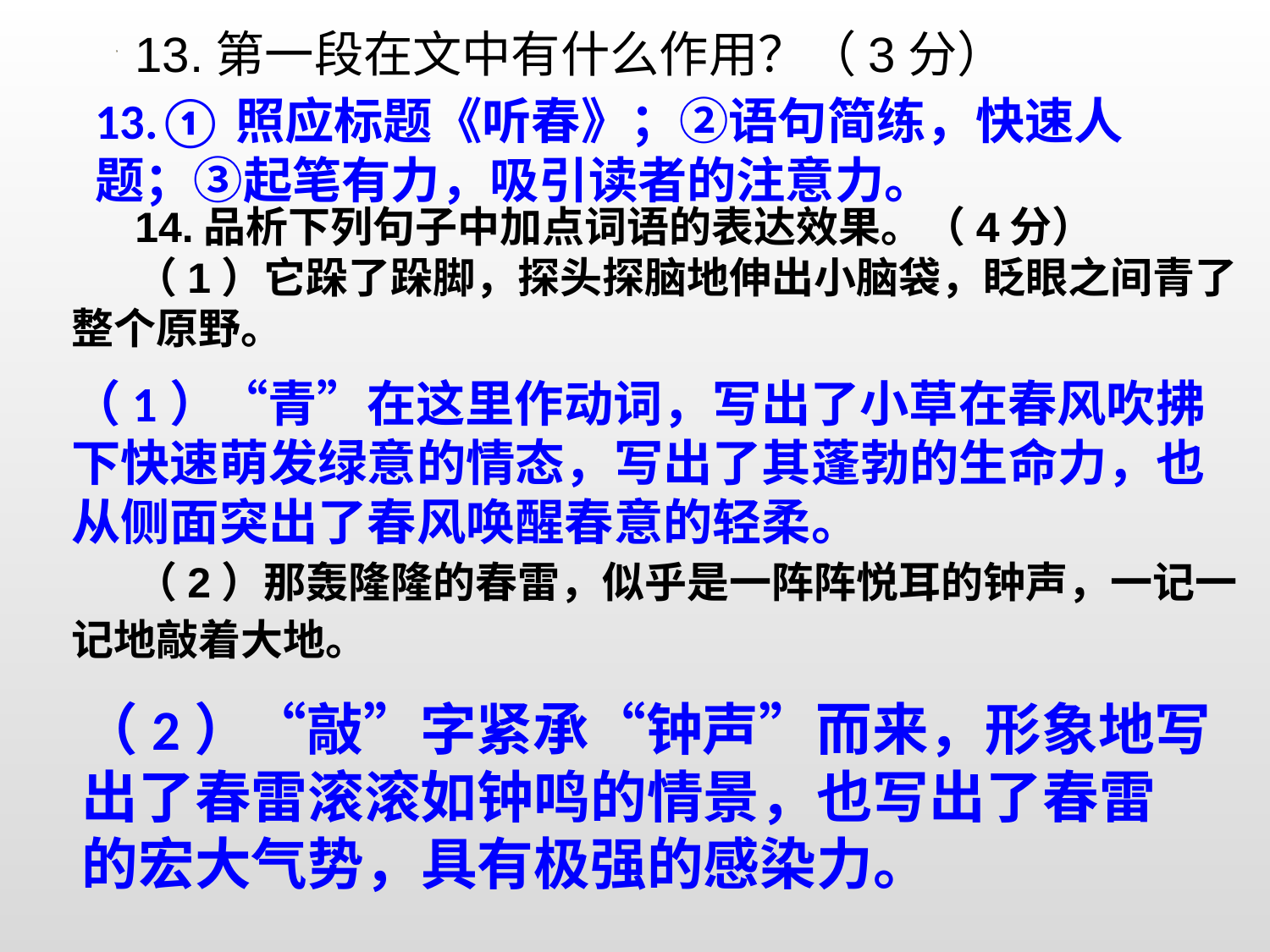

13.第一段在文中有什么作用？（3分）

14.品析下列句子中加点词语的表达效果。（4分）
（1）它跺了跺脚，探头探脑地伸出小脑袋，眨眼之间青了整个原野。

（2）那轰隆隆的春雷，似乎是一阵阵悦耳的钟声，一记一记地敲着大地。
13.①照应标题《听春》；②语句简练，快速人题；③起笔有力，吸引读者的注意力。
（1）“青”在这里作动词，写出了小草在春风吹拂下快速萌发绿意的情态，写出了其蓬勃的生命力，也从侧面突出了春风唤醒春意的轻柔。
（2）“敲”字紧承“钟声”而来，形象地写出了春雷滚滚如钟鸣的情景，也写出了春雷的宏大气势，具有极强的感染力。